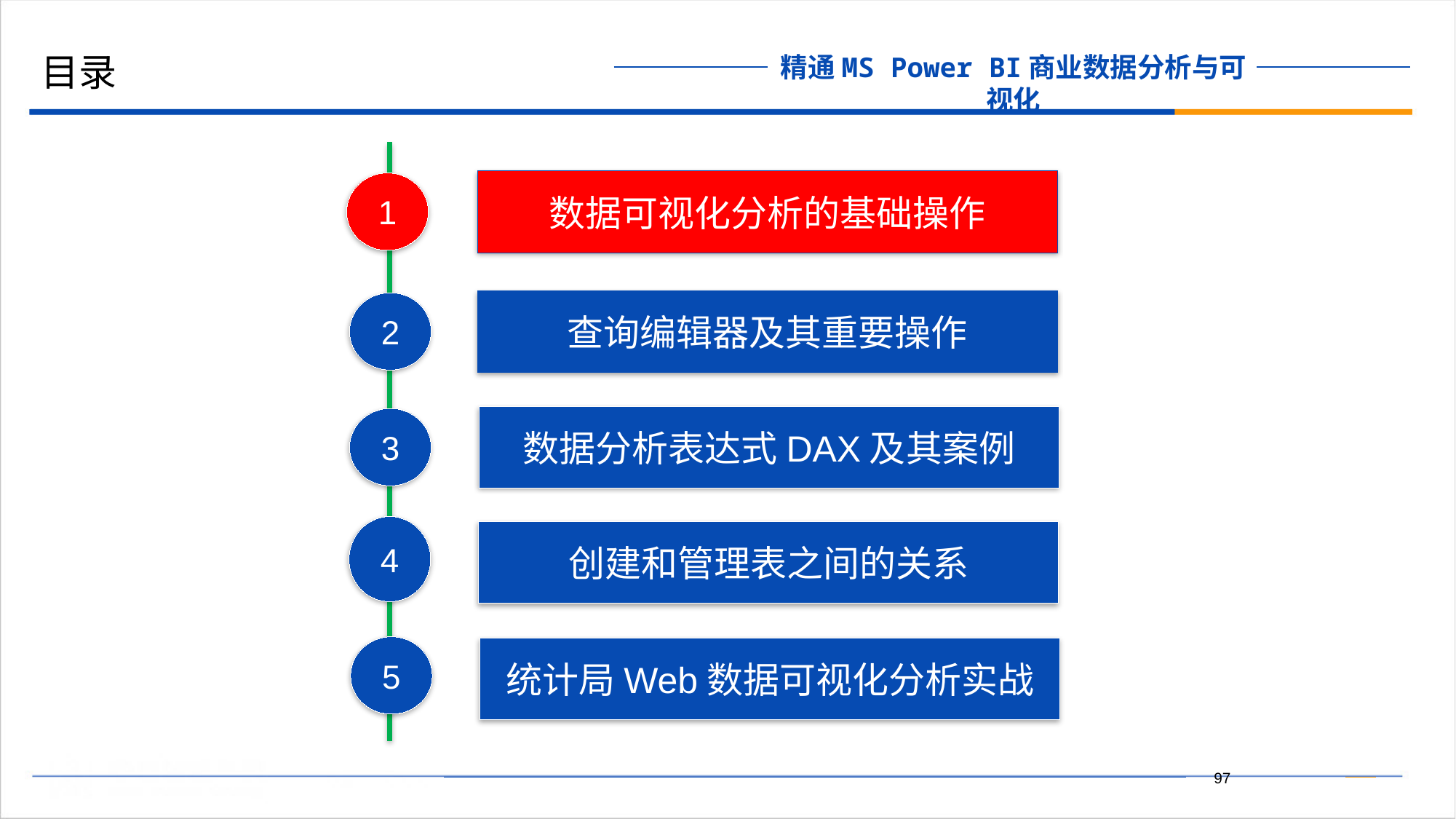

目录
数据可视化分析的基础操作
1
查询编辑器及其重要操作
2
数据分析表达式DAX及其案例
3
4
创建和管理表之间的关系
5
统计局Web数据可视化分析实战